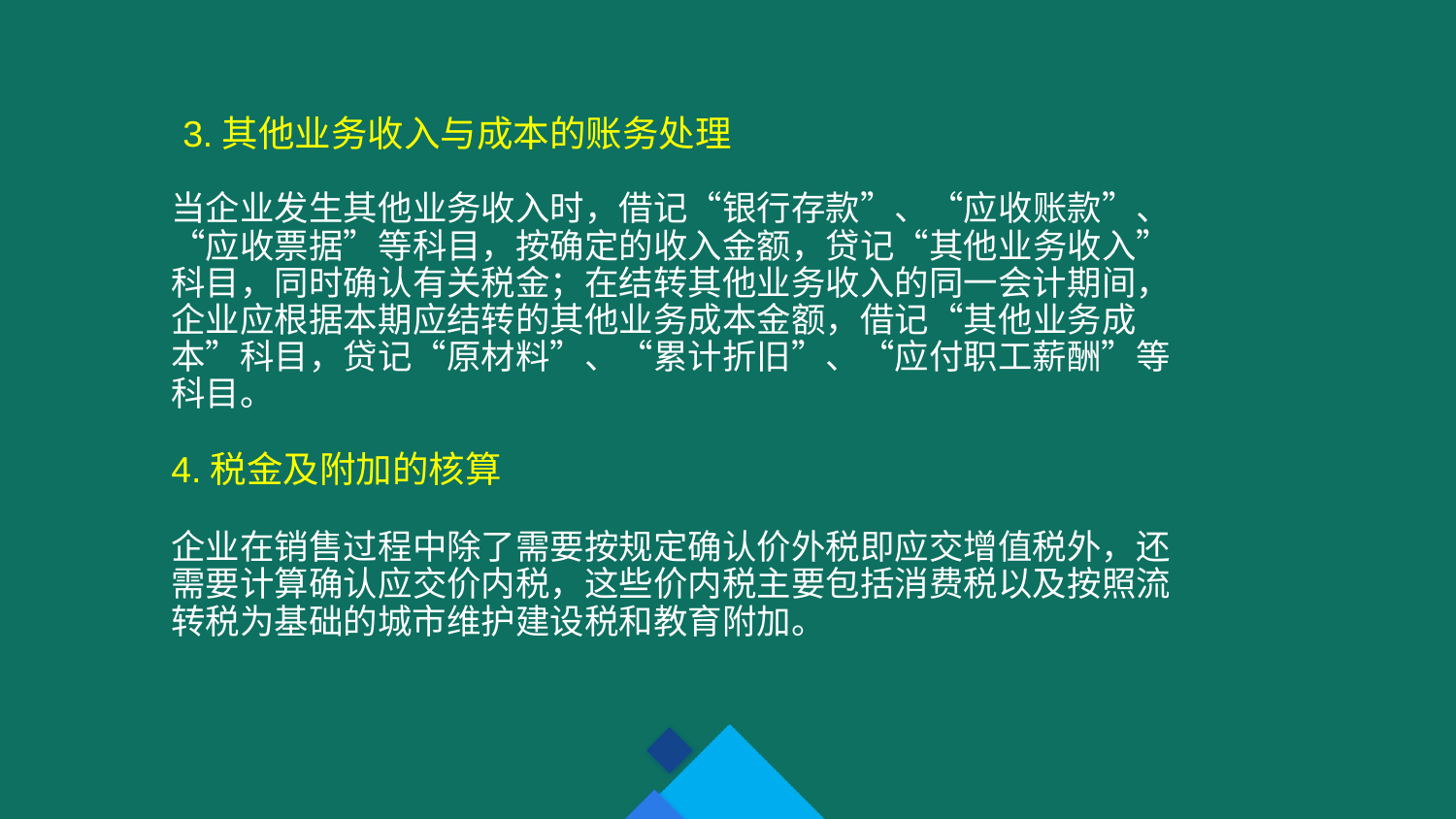

3.其他业务收入与成本的账务处理
当企业发生其他业务收入时，借记“银行存款”、“应收账款”、“应收票据”等科目，按确定的收入金额，贷记“其他业务收入”科目，同时确认有关税金；在结转其他业务收入的同一会计期间，企业应根据本期应结转的其他业务成本金额，借记“其他业务成本”科目，贷记“原材料”、“累计折旧”、“应付职工薪酬”等科目。

4.税金及附加的核算

企业在销售过程中除了需要按规定确认价外税即应交增值税外，还需要计算确认应交价内税，这些价内税主要包括消费税以及按照流转税为基础的城市维护建设税和教育附加。